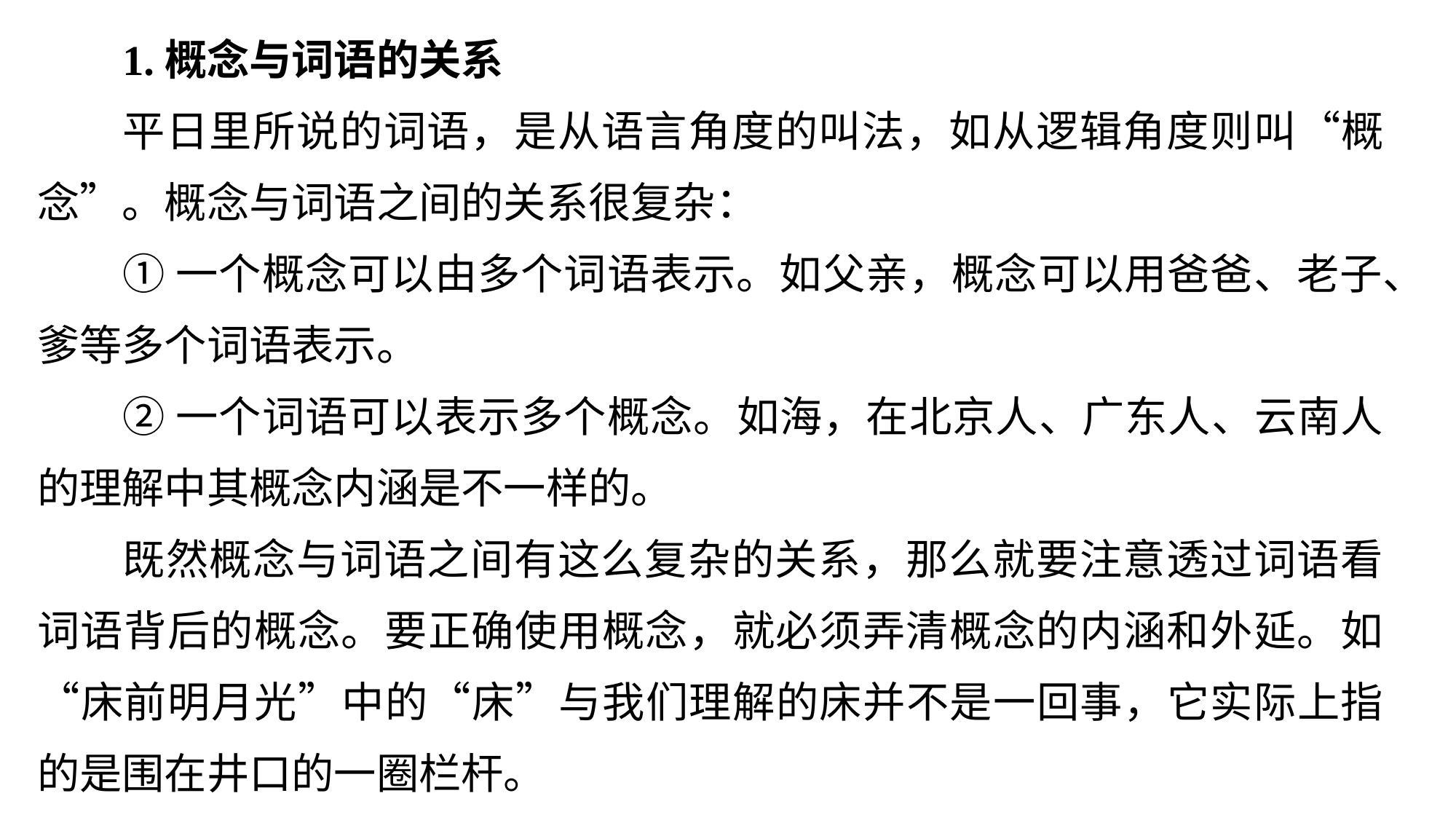

1.概念与词语的关系
平日里所说的词语，是从语言角度的叫法，如从逻辑角度则叫“概念”。概念与词语之间的关系很复杂：
①一个概念可以由多个词语表示。如父亲，概念可以用爸爸、老子、爹等多个词语表示。
②一个词语可以表示多个概念。如海，在北京人、广东人、云南人的理解中其概念内涵是不一样的。
既然概念与词语之间有这么复杂的关系，那么就要注意透过词语看词语背后的概念。要正确使用概念，就必须弄清概念的内涵和外延。如“床前明月光”中的“床”与我们理解的床并不是一回事，它实际上指的是围在井口的一圈栏杆。